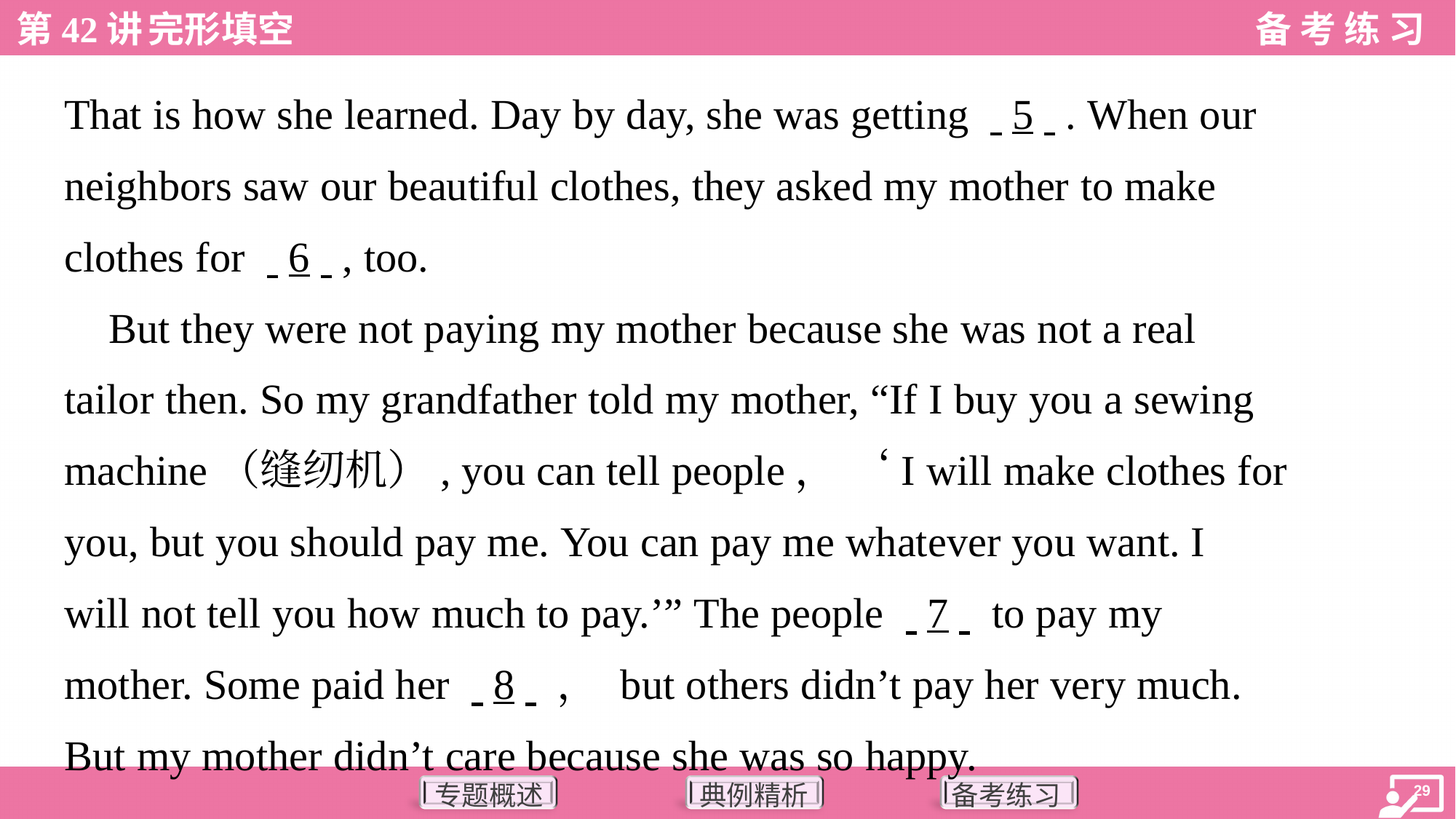

That is how she learned. Day by day, she was getting . .5. .. When our
neighbors saw our beautiful clothes, they asked my mother to make
clothes for . .6. ., too.
    But they were not paying my mother because she was not a real
tailor then. So my grandfather told my mother, “If I buy you a sewing
machine（缝纫机）, you can tell people， ‘I will make clothes for
you, but you should pay me. You can pay me whatever you want. I
will not tell you how much to pay.’” The people . .7. . to pay my
mother. Some paid her . .8. .， but others didn’t pay her very much.
But my mother didn’t care because she was so happy.